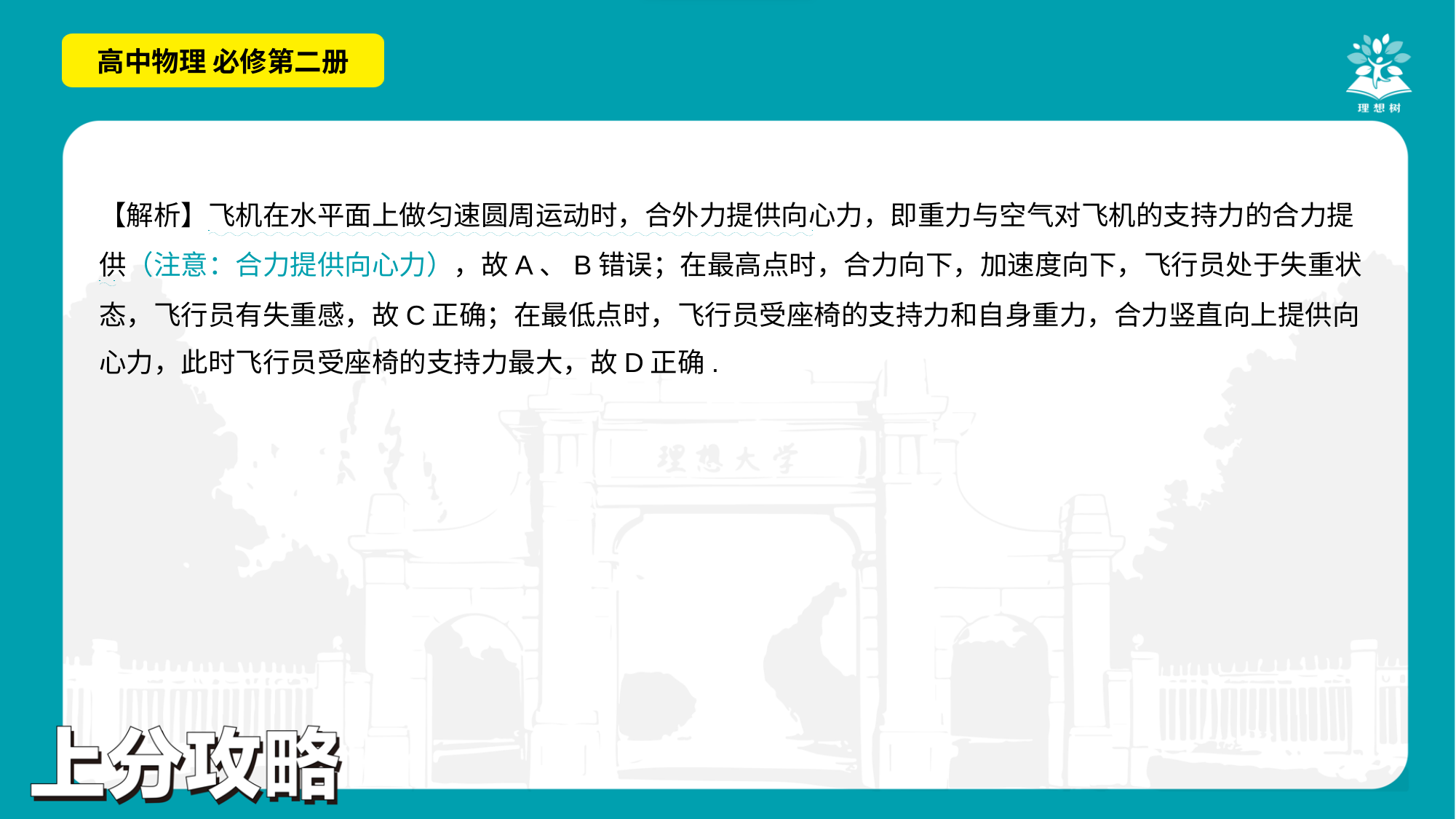

.                                                                                     .
【解析】飞机在水平面上做匀速圆周运动时，合外力提供向心力，即重力与空气对飞机的支持力的合力提
供（注意：合力提供向心力），故A、B错误；在最高点时，合力向下，加速度向下，飞行员处于失重状
态，飞行员有失重感，故C正确；在最低点时，飞行员受座椅的支持力和自身重力，合力竖直向上提供向
心力，此时飞行员受座椅的支持力最大，故D正确.
.  .